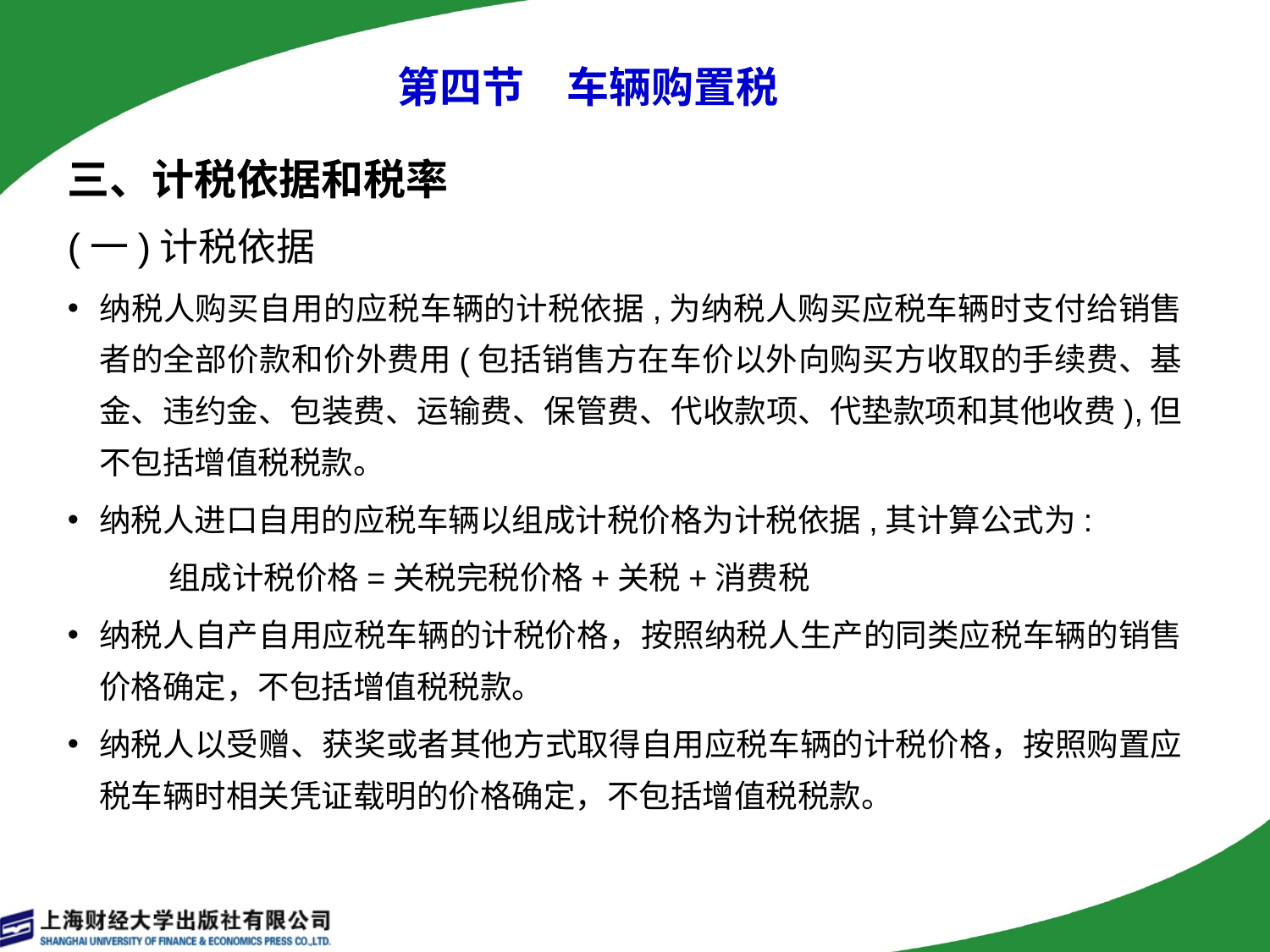

# 第四节　车辆购置税
三、计税依据和税率
(一)计税依据
纳税人购买自用的应税车辆的计税依据,为纳税人购买应税车辆时支付给销售者的全部价款和价外费用(包括销售方在车价以外向购买方收取的手续费、基金、违约金、包装费、运输费、保管费、代收款项、代垫款项和其他收费),但不包括增值税税款。
纳税人进口自用的应税车辆以组成计税价格为计税依据,其计算公式为:
             组成计税价格=关税完税价格+关税+消费税
纳税人自产自用应税车辆的计税价格，按照纳税人生产的同类应税车辆的销售价格确定，不包括增值税税款。
纳税人以受赠、获奖或者其他方式取得自用应税车辆的计税价格，按照购置应税车辆时相关凭证载明的价格确定，不包括增值税税款。